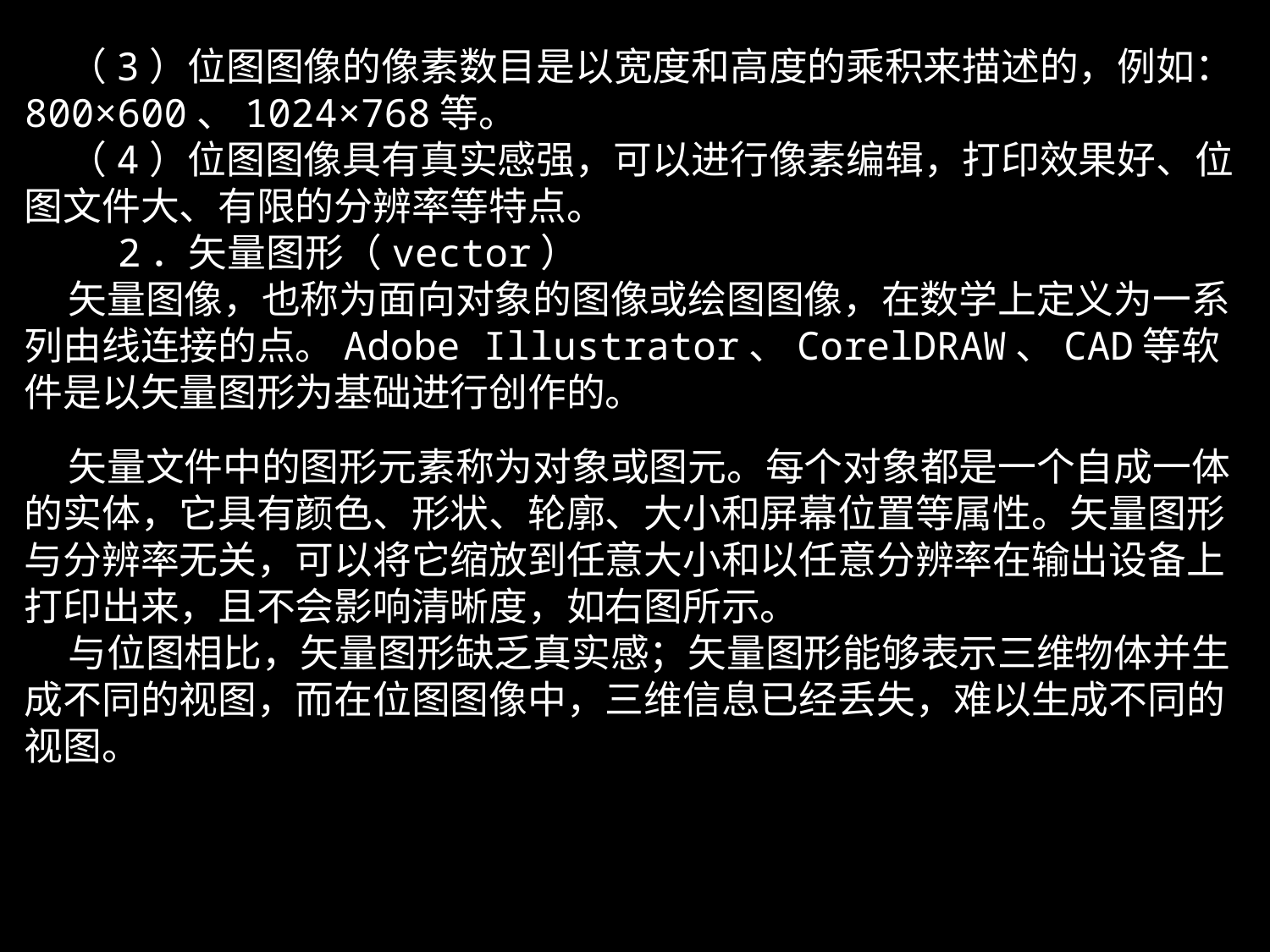

（3）位图图像的像素数目是以宽度和高度的乘积来描述的，例如：800×600、1024×768等。
    （4）位图图像具有真实感强，可以进行像素编辑，打印效果好、位图文件大、有限的分辨率等特点。
    2．矢量图形（vector）
    矢量图像，也称为面向对象的图像或绘图图像，在数学上定义为一系列由线连接的点。Adobe Illustrator、CorelDRAW、CAD等软件是以矢量图形为基础进行创作的。
    矢量文件中的图形元素称为对象或图元。每个对象都是一个自成一体的实体，它具有颜色、形状、轮廓、大小和屏幕位置等属性。矢量图形与分辨率无关，可以将它缩放到任意大小和以任意分辨率在输出设备上打印出来，且不会影响清晰度，如右图所示。
    与位图相比，矢量图形缺乏真实感；矢量图形能够表示三维物体并生成不同的视图，而在位图图像中，三维信息已经丢失，难以生成不同的视图。